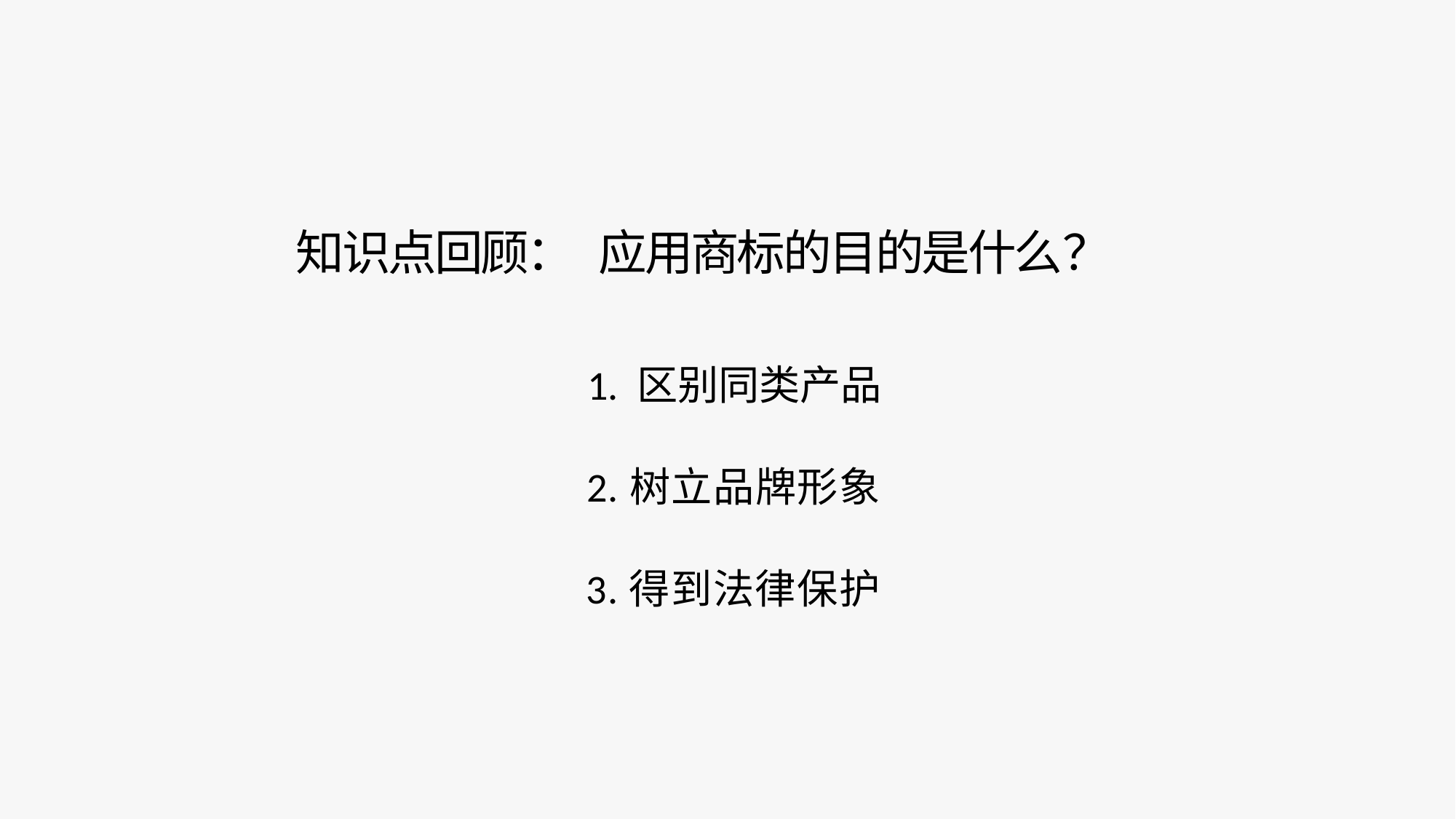

知识点回顾：   应用商标的目的是什么？

1. 区别同类产品
2.树立品牌形象
3.得到法律保护